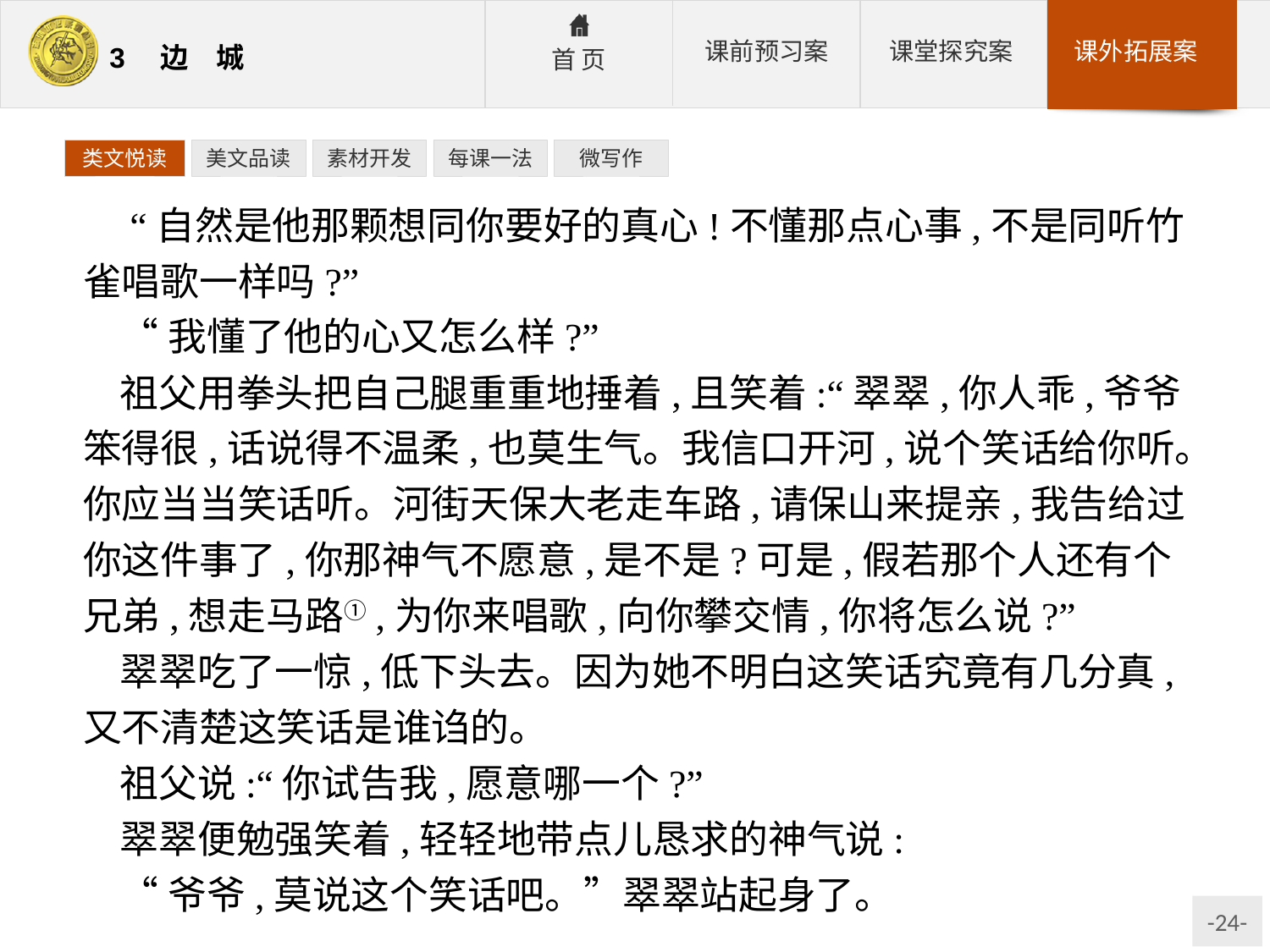

类文悦读
美文品读
素材开发
每课一法
微写作
 “自然是他那颗想同你要好的真心!不懂那点心事,不是同听竹雀唱歌一样吗?”
“我懂了他的心又怎么样?”
祖父用拳头把自己腿重重地捶着,且笑着:“翠翠,你人乖,爷爷笨得很,话说得不温柔,也莫生气。我信口开河,说个笑话给你听。你应当当笑话听。河街天保大老走车路,请保山来提亲,我告给过你这件事了,你那神气不愿意,是不是?可是,假若那个人还有个兄弟,想走马路①,为你来唱歌,向你攀交情,你将怎么说?”
翠翠吃了一惊,低下头去。因为她不明白这笑话究竟有几分真,又不清楚这笑话是谁诌的。
祖父说:“你试告我,愿意哪一个?”
翠翠便勉强笑着,轻轻地带点儿恳求的神气说:
“爷爷,莫说这个笑话吧。”翠翠站起身了。